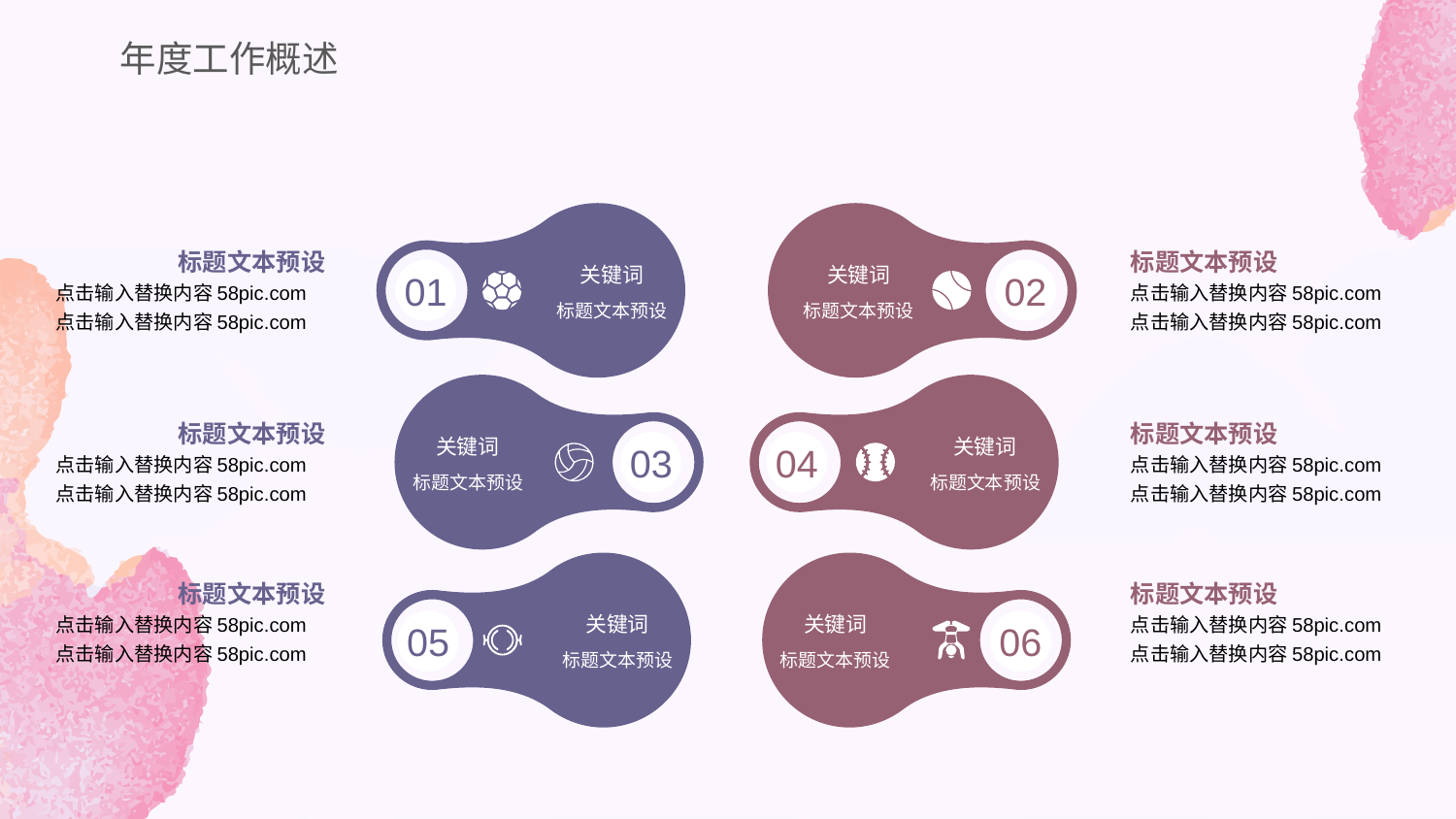

年度工作概述

关键词
标题文本预设
02

关键词
标题文本预设
01

标题文本预设
点击输入替换内容58pic.com
点击输入替换内容58pic.com
标题文本预设
点击输入替换内容58pic.com
点击输入替换内容58pic.com

关键词
标题文本预设
04

关键词
标题文本预设
03

标题文本预设
点击输入替换内容58pic.com
点击输入替换内容58pic.com
标题文本预设
点击输入替换内容58pic.com
点击输入替换内容58pic.com

关键词
标题文本预设
06

关键词
标题文本预设
05

标题文本预设
点击输入替换内容58pic.com
点击输入替换内容58pic.com
标题文本预设
点击输入替换内容58pic.com
点击输入替换内容58pic.com